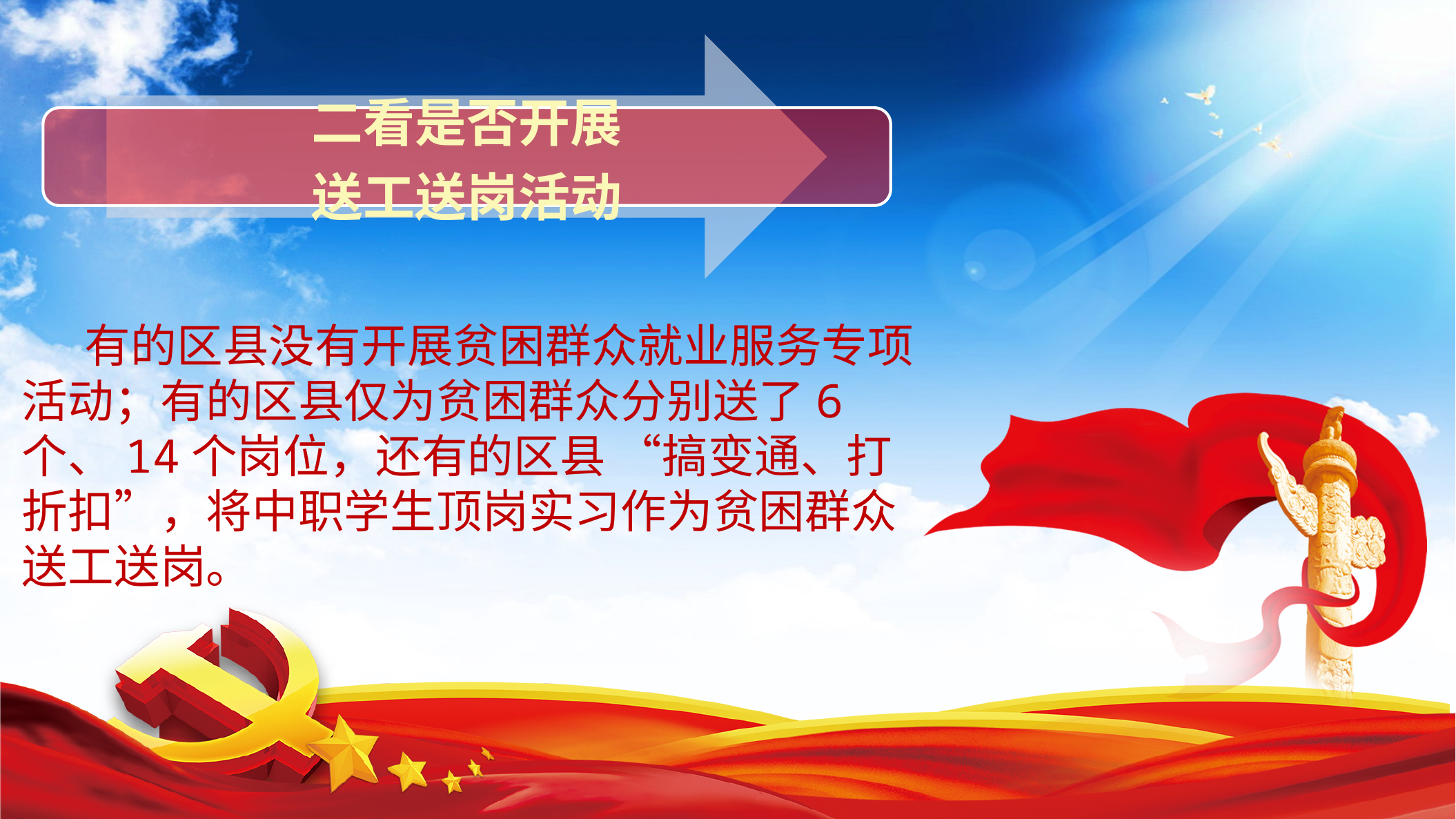

二看是否开展
送工送岗活动
     有的区县没有开展贫困群众就业服务专项活动；有的区县仅为贫困群众分别送了6个、14个岗位，还有的区县 “搞变通、打折扣”，将中职学生顶岗实习作为贫困群众送工送岗。